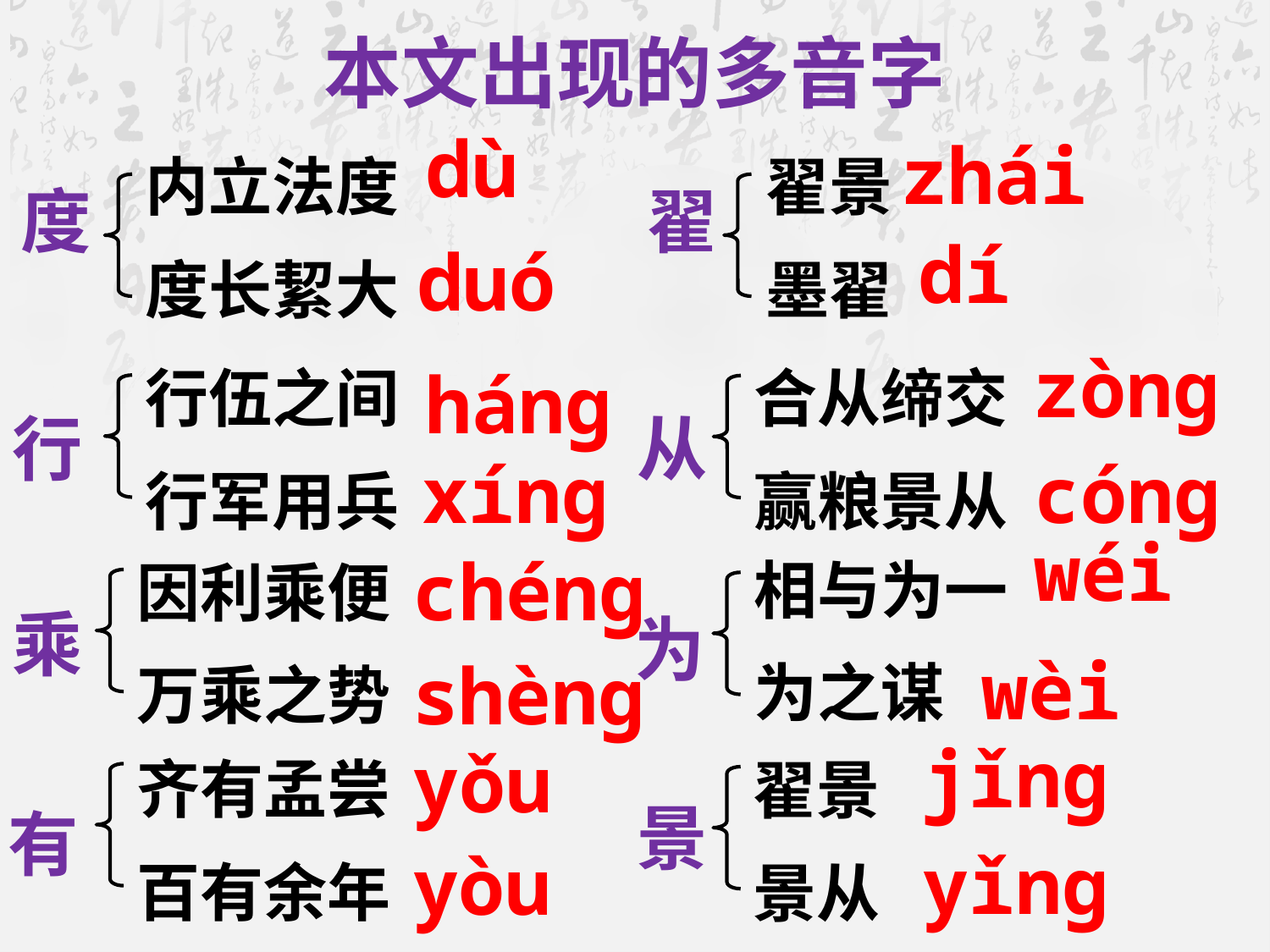

本文出现的多音字
内立法度
度长絜大
dù
翟景
墨翟
zhái
度
翟

dí
duó
行伍之间
行军用兵
合从缔交
赢粮景从
zòng
háng
行
从

xíng
cóng
相与为一
为之谋
wéi
因利乘便
万乘之势
chéng
乘

为

wèi
shèng
齐有孟尝
百有余年
翟景
景从
jǐng
yǒu
景
有

yǐng
yòu